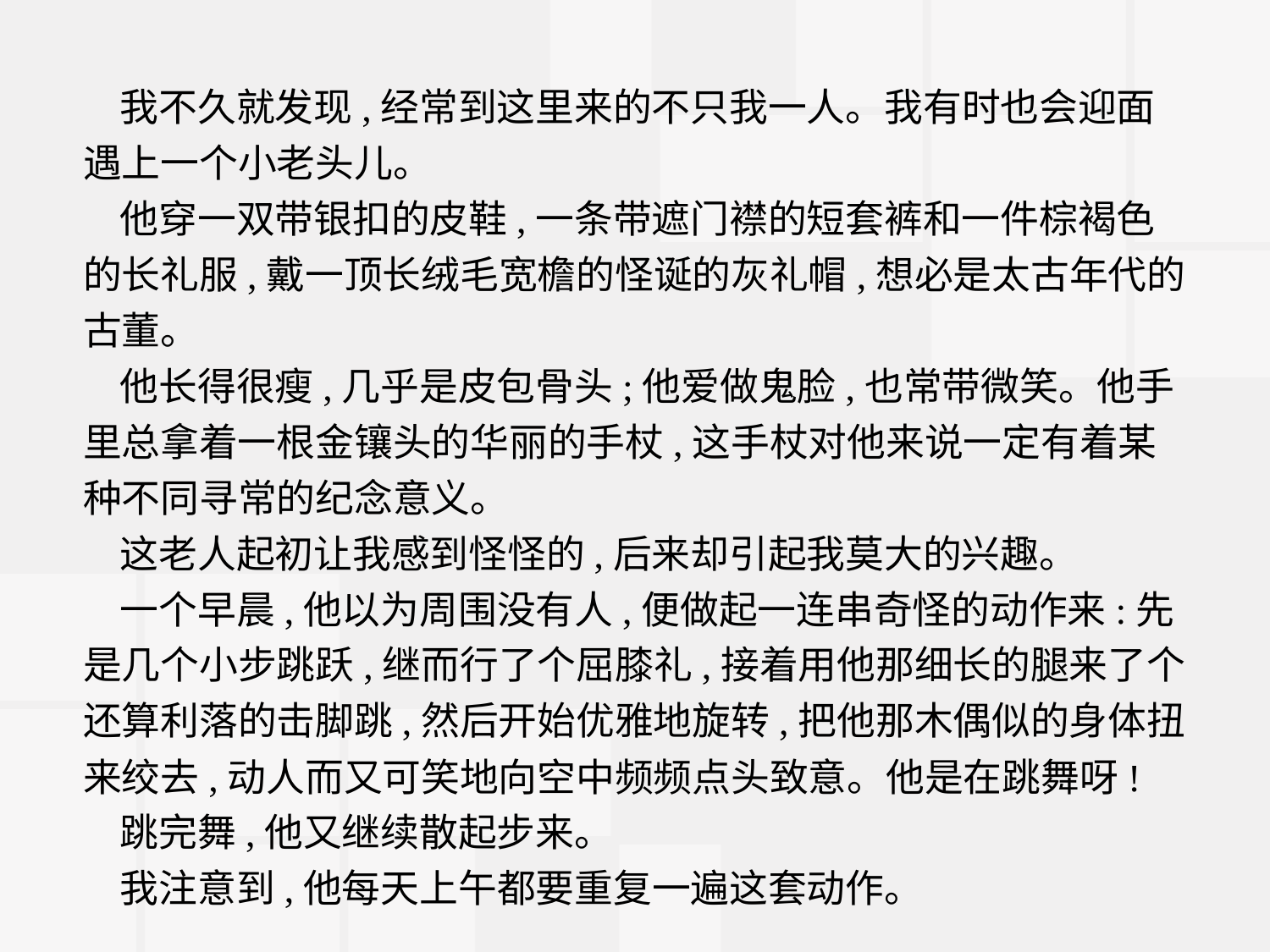

我不久就发现,经常到这里来的不只我一人。我有时也会迎面遇上一个小老头儿。
他穿一双带银扣的皮鞋,一条带遮门襟的短套裤和一件棕褐色的长礼服,戴一顶长绒毛宽檐的怪诞的灰礼帽,想必是太古年代的古董。
他长得很瘦,几乎是皮包骨头;他爱做鬼脸,也常带微笑。他手里总拿着一根金镶头的华丽的手杖,这手杖对他来说一定有着某种不同寻常的纪念意义。
这老人起初让我感到怪怪的,后来却引起我莫大的兴趣。
一个早晨,他以为周围没有人,便做起一连串奇怪的动作来:先是几个小步跳跃,继而行了个屈膝礼,接着用他那细长的腿来了个还算利落的击脚跳,然后开始优雅地旋转,把他那木偶似的身体扭来绞去,动人而又可笑地向空中频频点头致意。他是在跳舞呀!
跳完舞,他又继续散起步来。
我注意到,他每天上午都要重复一遍这套动作。